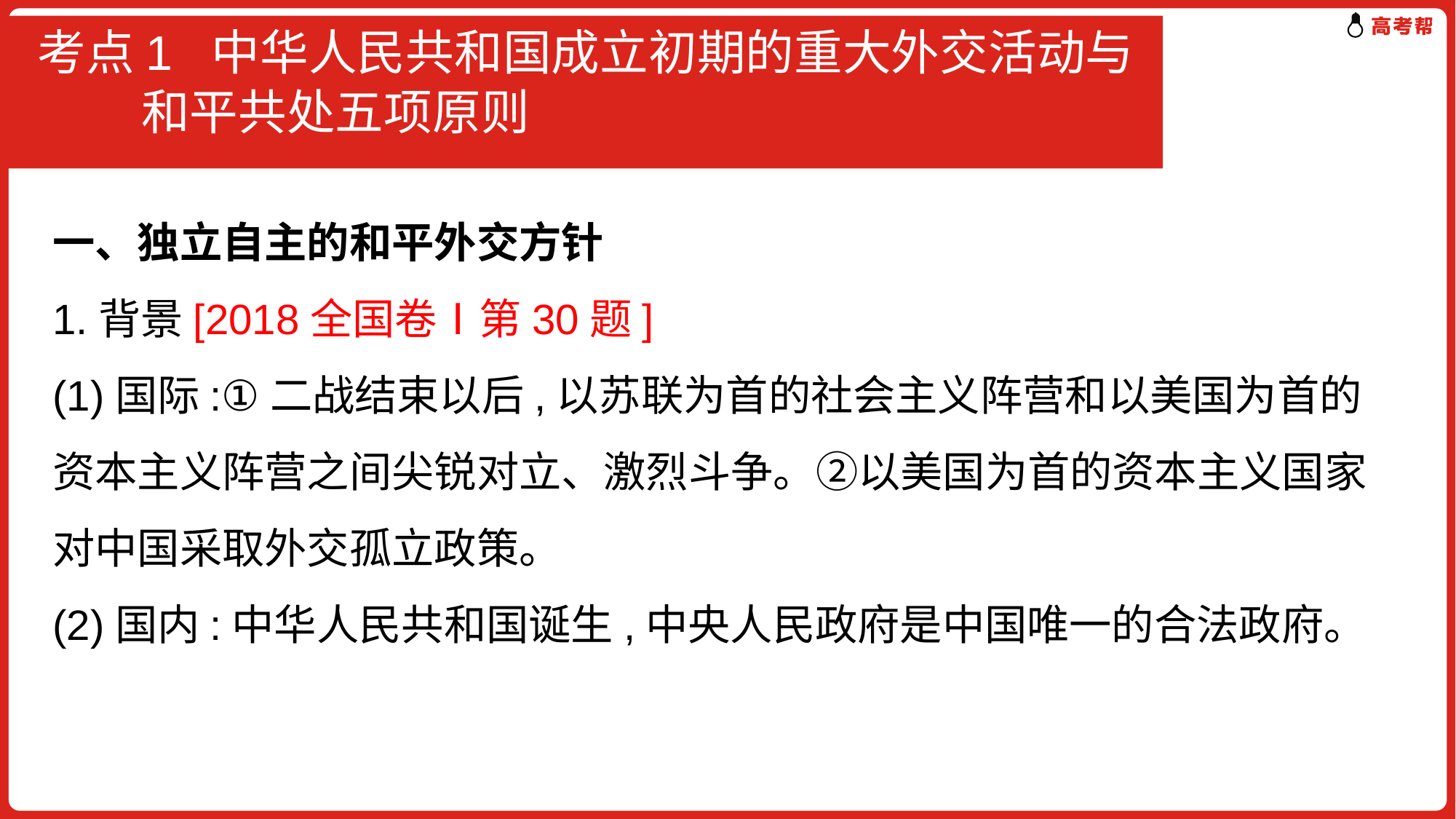

# 考点1  中华人民共和国成立初期的重大外交活动与 和平共处五项原则
一、独立自主的和平外交方针
1.背景[2018全国卷Ⅰ第30题]
(1)国际:①二战结束以后,以苏联为首的社会主义阵营和以美国为首的资本主义阵营之间尖锐对立、激烈斗争。②以美国为首的资本主义国家对中国采取外交孤立政策。
(2)国内:中华人民共和国诞生,中央人民政府是中国唯一的合法政府。